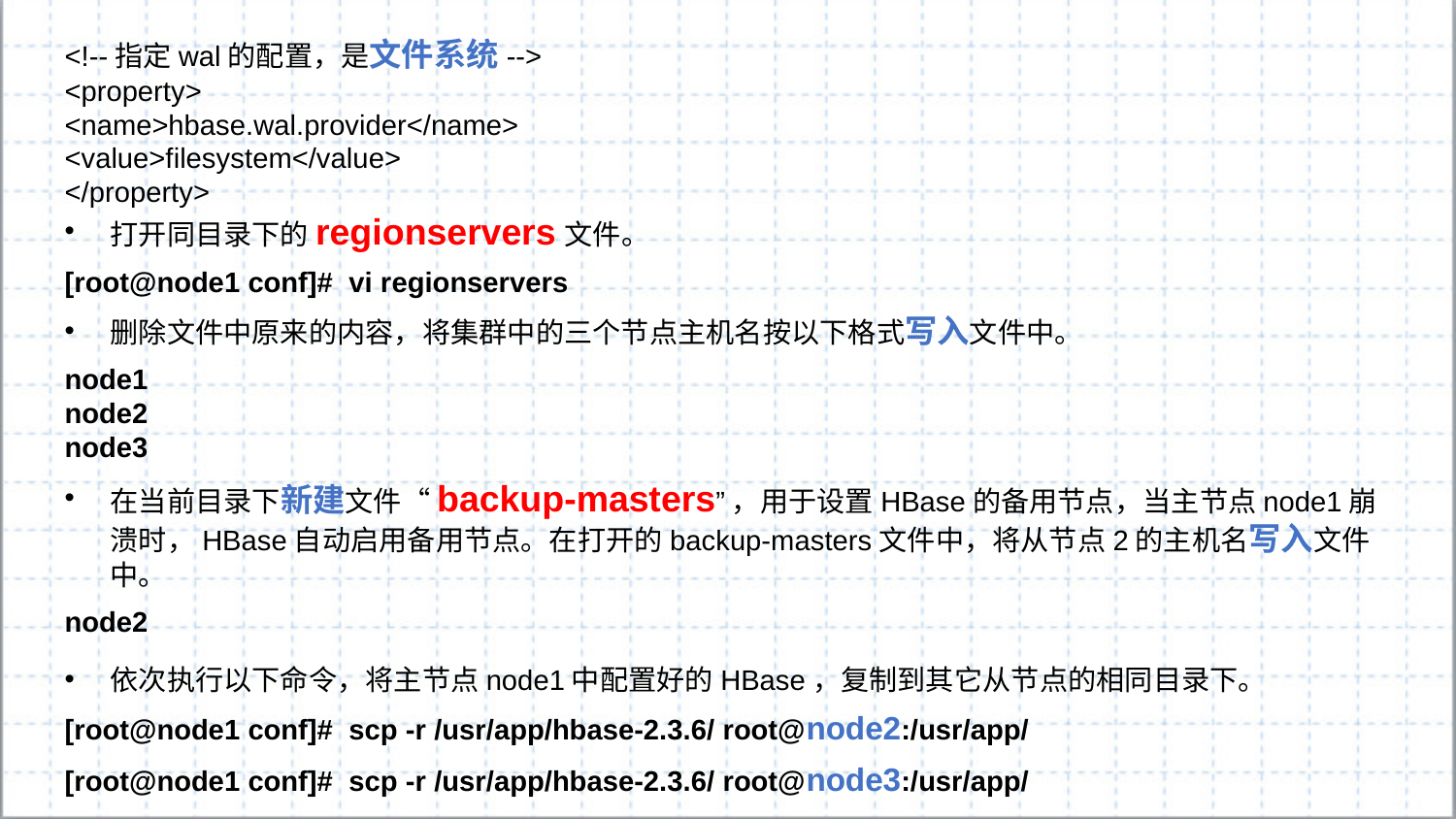

<!--指定wal的配置，是文件系统-->
<property>
<name>hbase.wal.provider</name>
<value>filesystem</value>
</property>
打开同目录下的regionservers文件。
[root@node1 conf]#  vi regionservers
删除文件中原来的内容，将集群中的三个节点主机名按以下格式写入文件中。
node1
node2
node3
在当前目录下新建文件“backup-masters”，用于设置HBase的备用节点，当主节点node1崩溃时，HBase自动启用备用节点。在打开的backup-masters文件中，将从节点2的主机名写入文件中。
node2
依次执行以下命令，将主节点node1中配置好的HBase，复制到其它从节点的相同目录下。
[root@node1 conf]#  scp -r /usr/app/hbase-2.3.6/ root@node2:/usr/app/
[root@node1 conf]#  scp -r /usr/app/hbase-2.3.6/ root@node3:/usr/app/